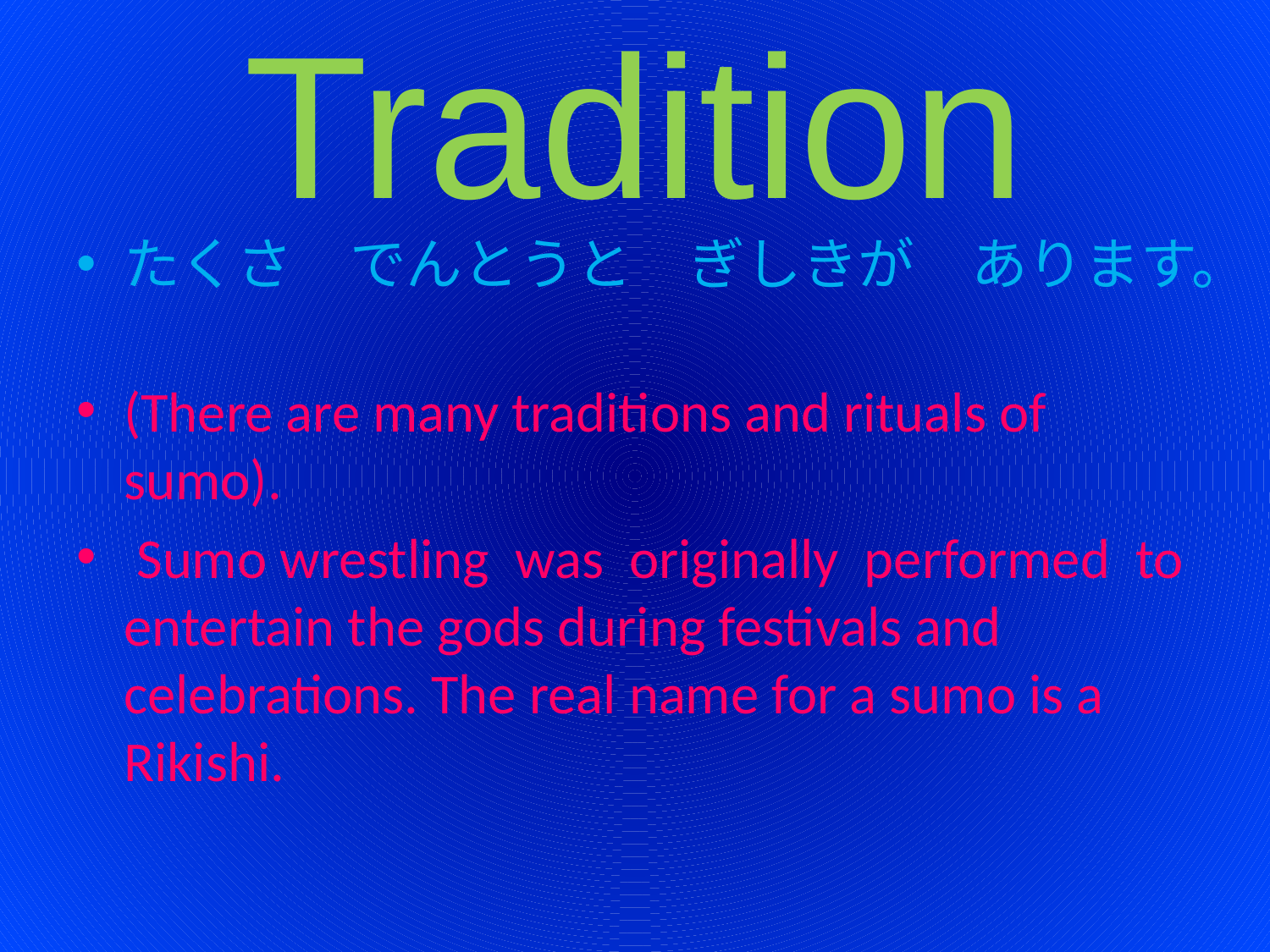

# Tradition
たくさ　でんとうと　ぎしきが　あります。
(There are many traditions and rituals of sumo).
 Sumo wrestling  was  originally  performed  to entertain the gods during festivals and celebrations. The real name for a sumo is a Rikishi.